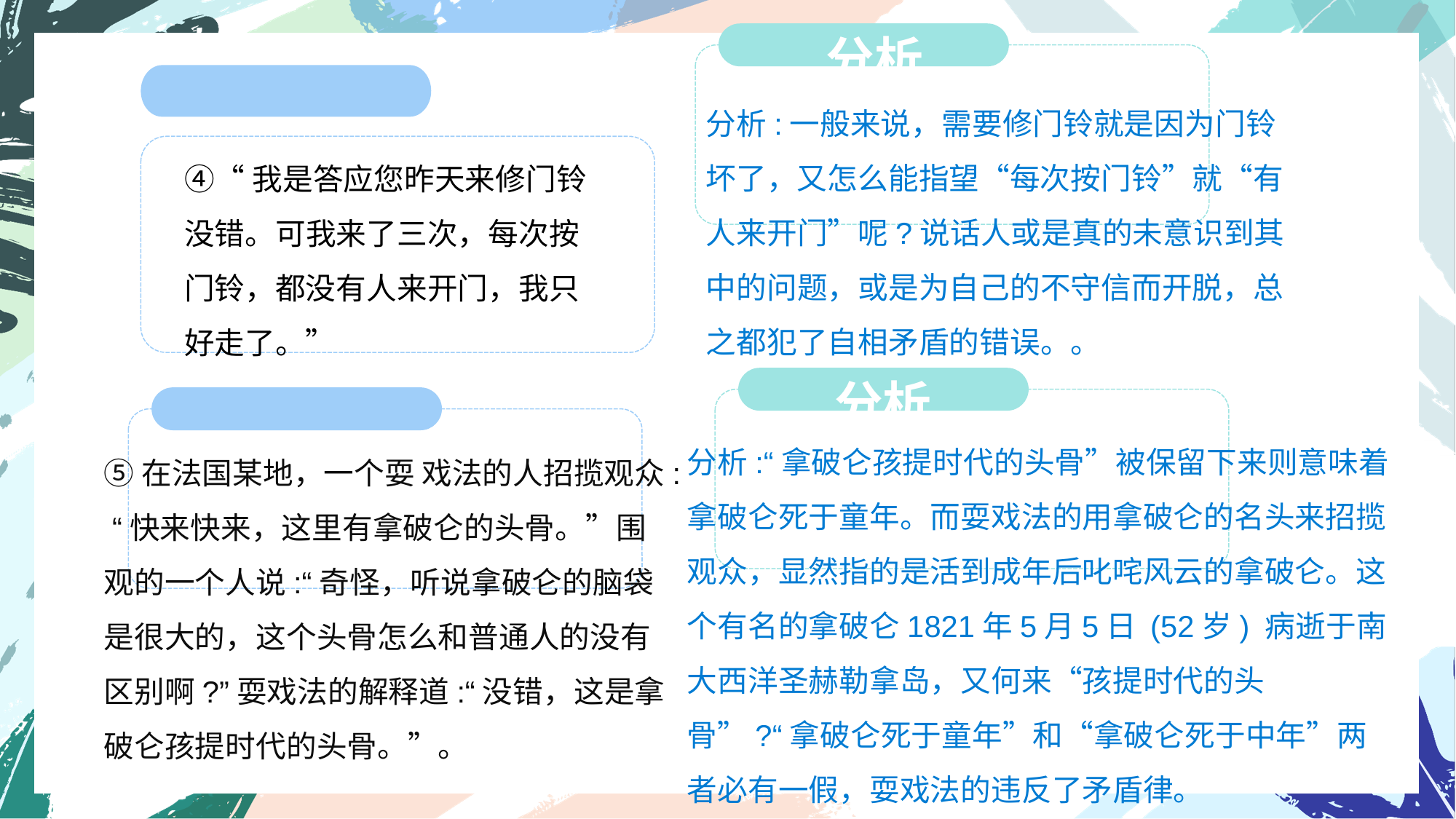

分析

分析:一般来说，需要修门铃就是因为门铃坏了，又怎么能指望“每次按门铃”就“有人来开门”呢?说话人或是真的未意识到其中的问题，或是为自己的不守信而开脱，总之都犯了自相矛盾的错误。。

④“我是答应您昨天来修门铃没错。可我来了三次，每次按门铃，都没有人来开门，我只好走了。”

分析
分析:“拿破仑孩提时代的头骨”被保留下来则意味着拿破仑死于童年。而耍戏法的用拿破仑的名头来招揽观众，显然指的是活到成年后叱咤风云的拿破仑。这个有名的拿破仑1821年5月5日 (52岁) 病逝于南大西洋圣赫勒拿岛，又何来“孩提时代的头骨”?“拿破仑死于童年”和“拿破仑死于中年”两者必有一假，耍戏法的违反了矛盾律。

⑤在法国某地，一个耍 戏法的人招揽观众: “快来快来，这里有拿破仑的头骨。”围观的一个人说:“奇怪，听说拿破仑的脑袋是很大的，这个头骨怎么和普通人的没有区别啊?”耍戏法的解释道:“没错，这是拿破仑孩提时代的头骨。”。